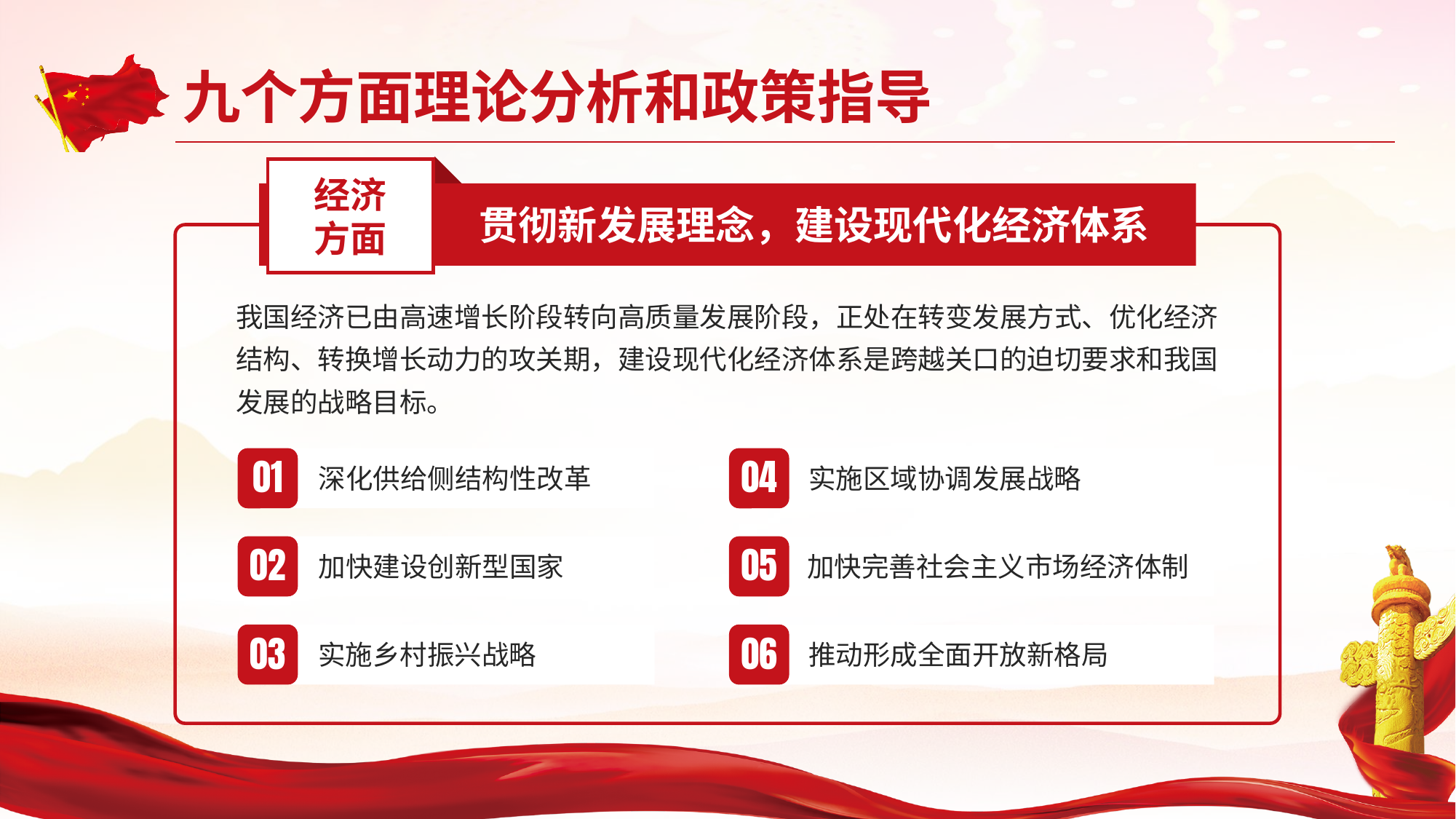

经济
方面

贯彻新发展理念，建设现代化经济体系
我国经济已由高速增长阶段转向高质量发展阶段，正处在转变发展方式、优化经济结构、转换增长动力的攻关期，建设现代化经济体系是跨越关口的迫切要求和我国发展的战略目标。

01
深化供给侧结构性改革

04
实施区域协调发展战略
02

加快建设创新型国家
05

加快完善社会主义市场经济体制
03

实施乡村振兴战略
06

推动形成全面开放新格局